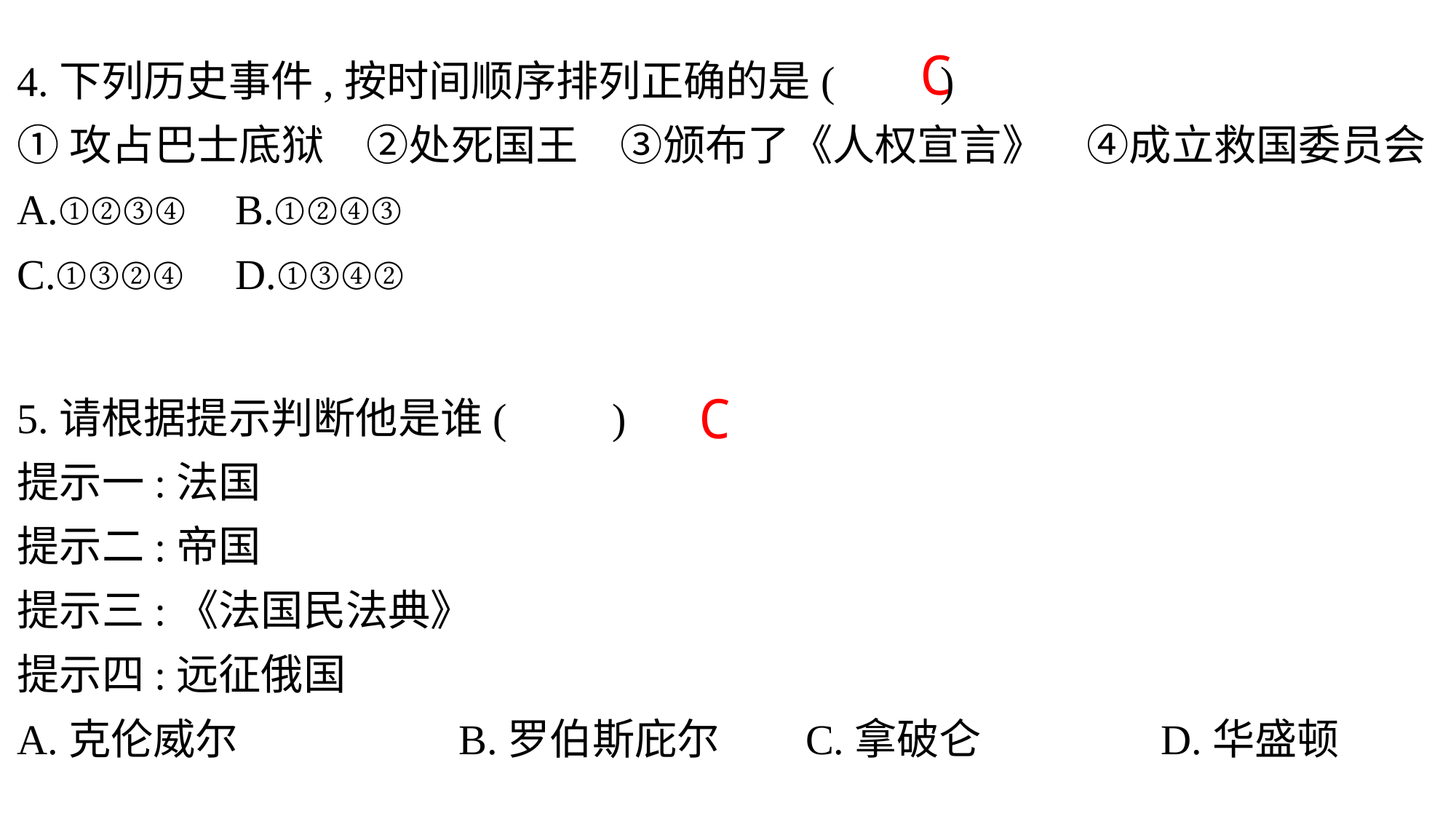

4.下列历史事件,按时间顺序排列正确的是(　　)
①攻占巴士底狱　②处死国王　③颁布了《人权宣言》　④成立救国委员会
A.①②③④	B.①②④③
C.①③②④	D.①③④②

5.请根据提示判断他是谁(　　)
提示一:法国
提示二:帝国
提示三:《法国民法典》
提示四:远征俄国
A.克伦威尔	           B.罗伯斯庇尔        C.拿破仑	                D.华盛顿

C
C